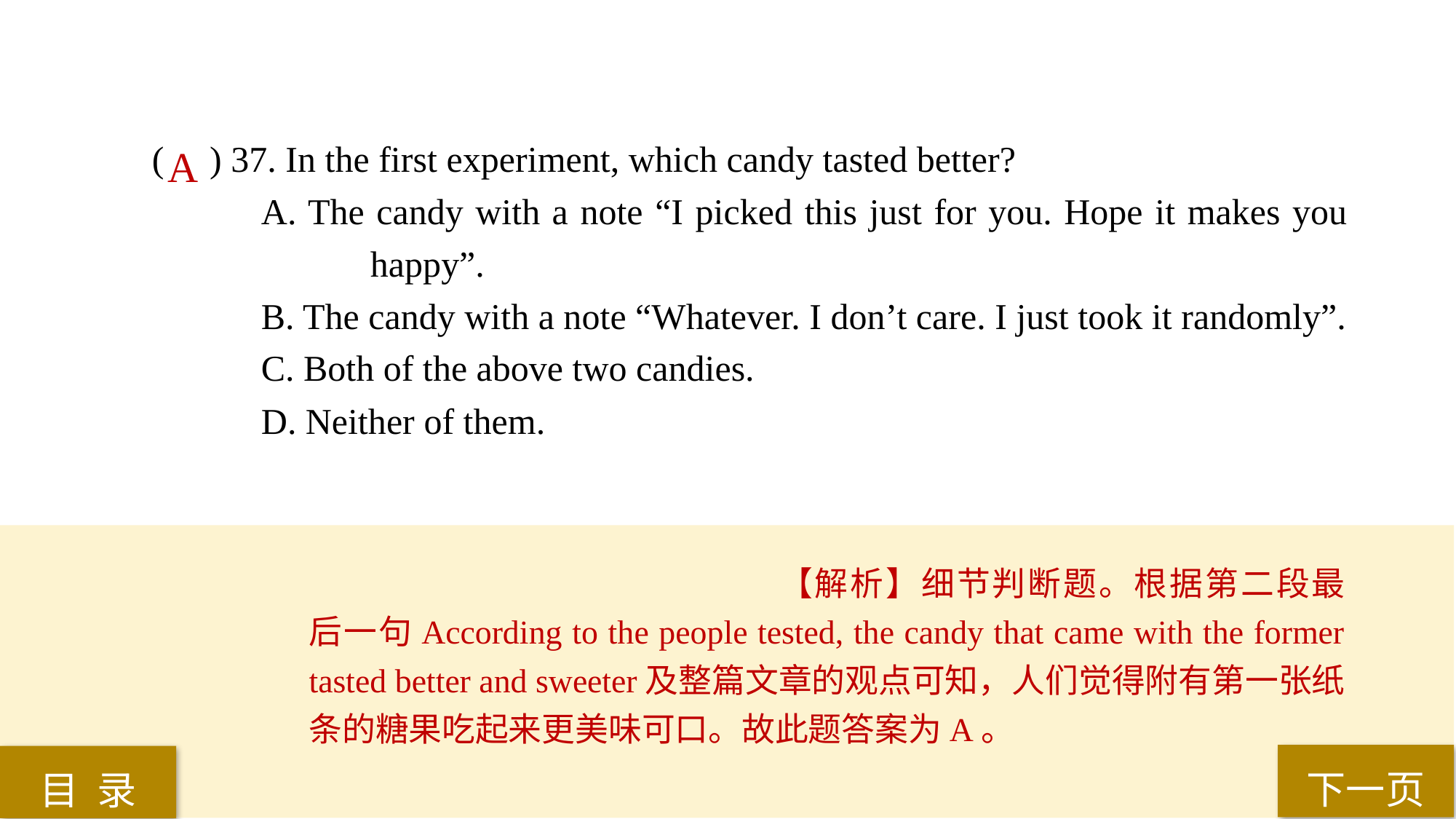

(     ) 37. In the first experiment, which candy tasted better?
A. The candy with a note “I picked this just for you. Hope it makes you 	      happy”.
B. The candy with a note “Whatever. I don’t care. I just took it randomly”.
C. Both of the above two candies.
D. Neither of them.
A
【解析】细节判断题。根据第二段最后一句According to the people tested, the candy that came with the former tasted better and sweeter及整篇文章的观点可知，人们觉得附有第一张纸条的糖果吃起来更美味可口。故此题答案为A。